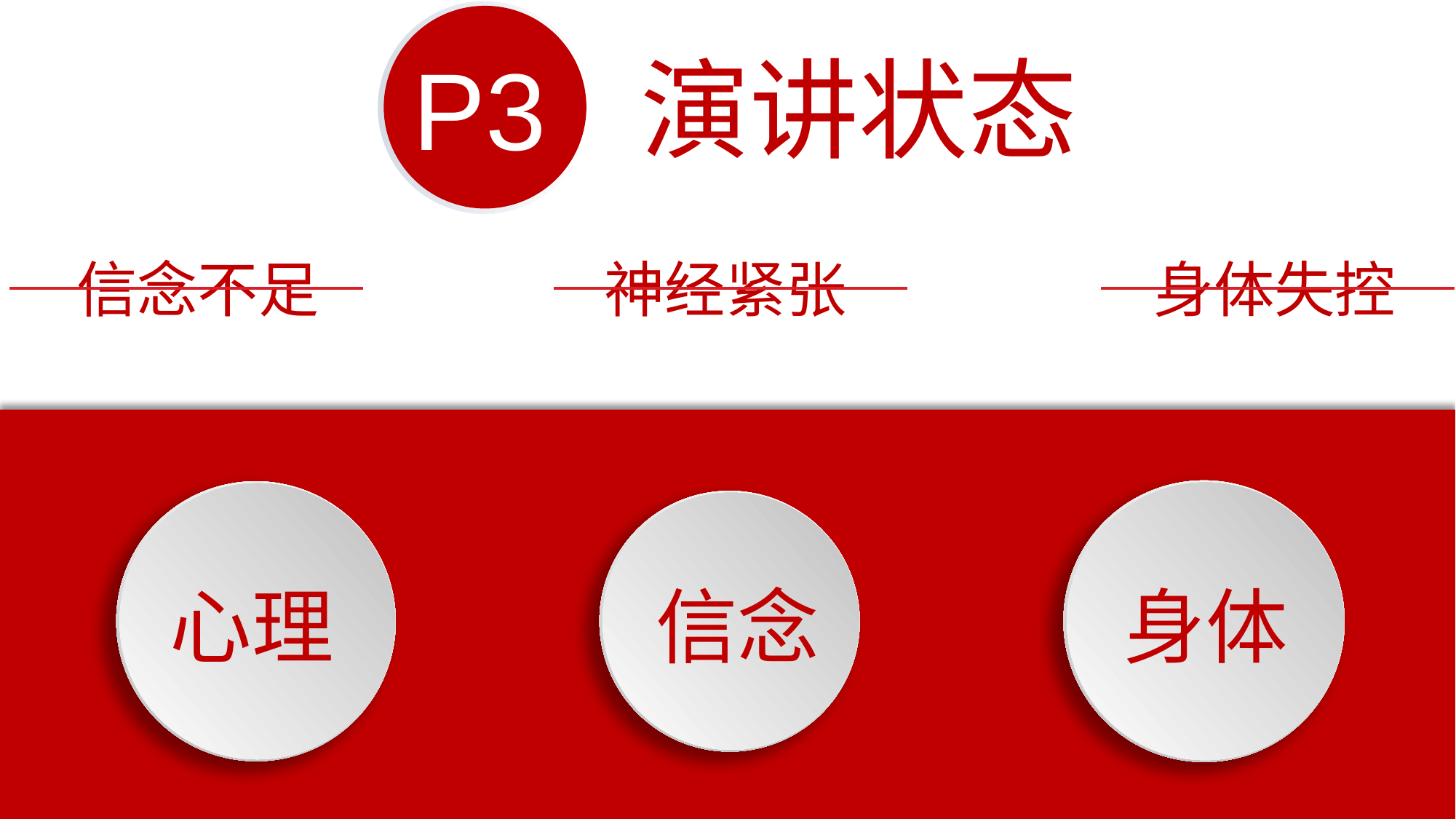

P3
演讲状态
信念不足
神经紧张
身体失控

心理
信念
身体